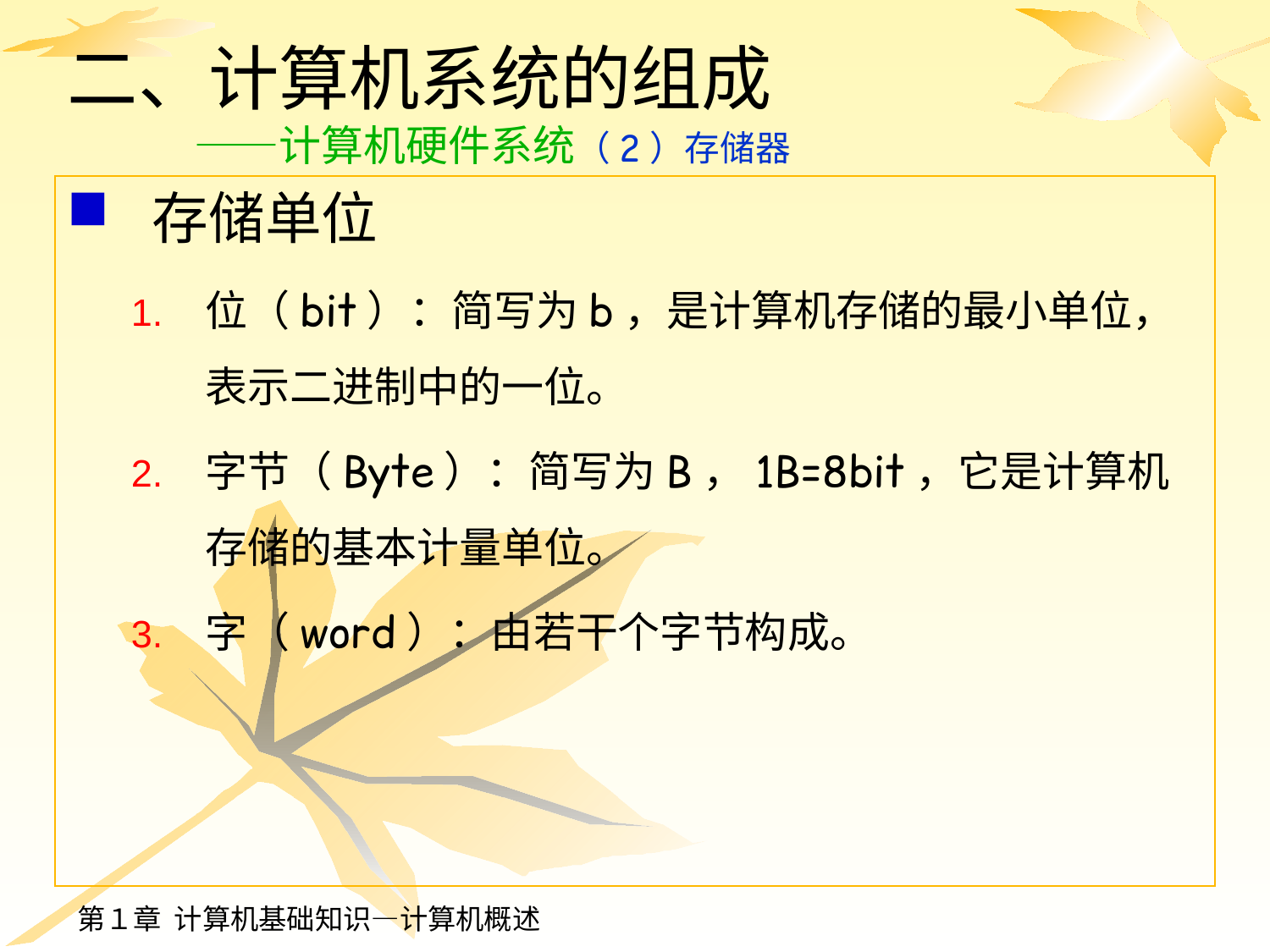

# 二、计算机系统的组成 ——计算机硬件系统（2）存储器
存储单位
位（bit）：简写为b，是计算机存储的最小单位，表示二进制中的一位。
字节（Byte）：简写为B，1B=8bit，它是计算机存储的基本计量单位。
字（word）：由若干个字节构成。